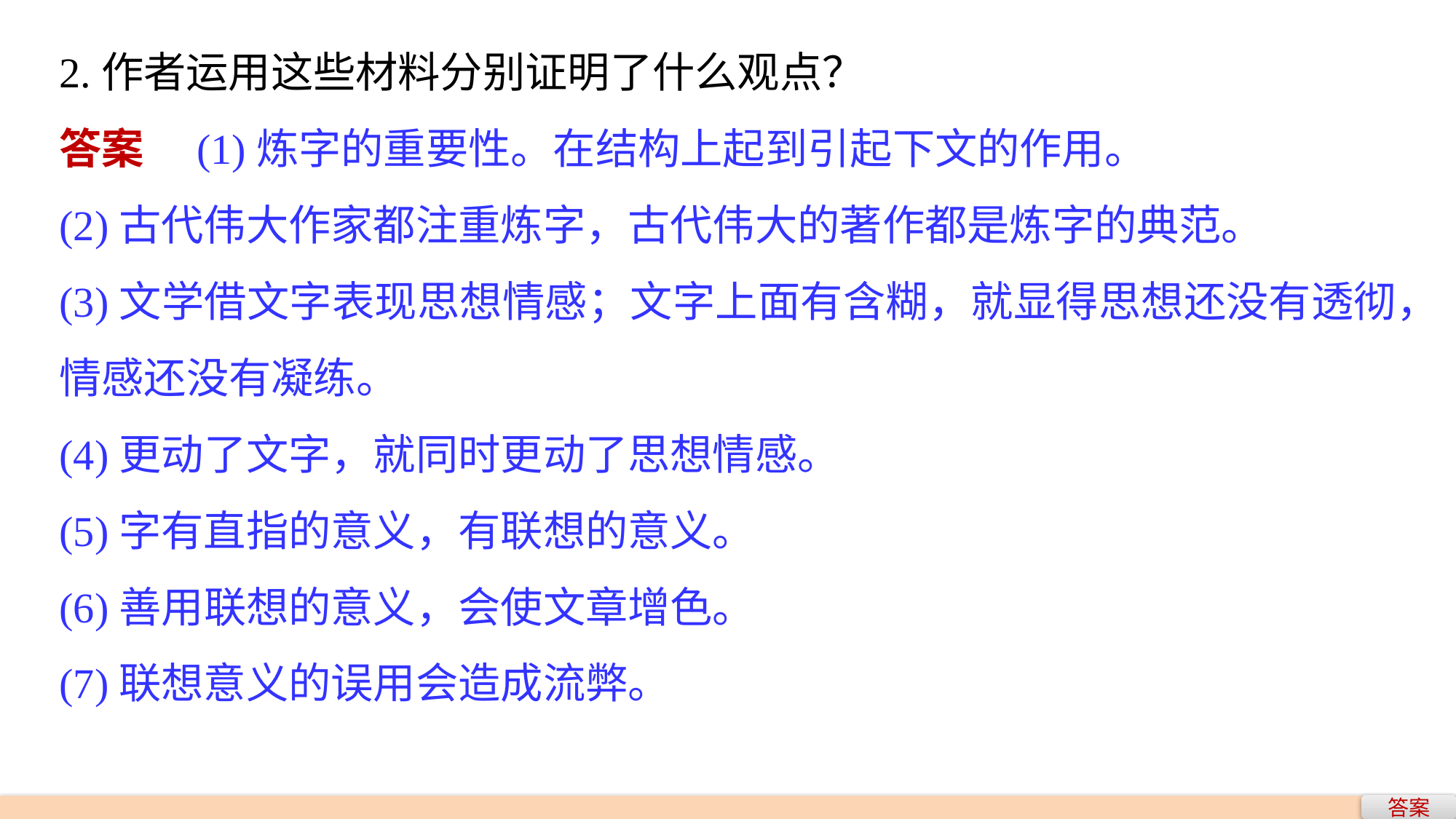

2.作者运用这些材料分别证明了什么观点？
答案　(1)炼字的重要性。在结构上起到引起下文的作用。
(2)古代伟大作家都注重炼字，古代伟大的著作都是炼字的典范。
(3)文学借文字表现思想情感；文字上面有含糊，就显得思想还没有透彻，情感还没有凝练。
(4)更动了文字，就同时更动了思想情感。
(5)字有直指的意义，有联想的意义。
(6)善用联想的意义，会使文章增色。
(7)联想意义的误用会造成流弊。
答案